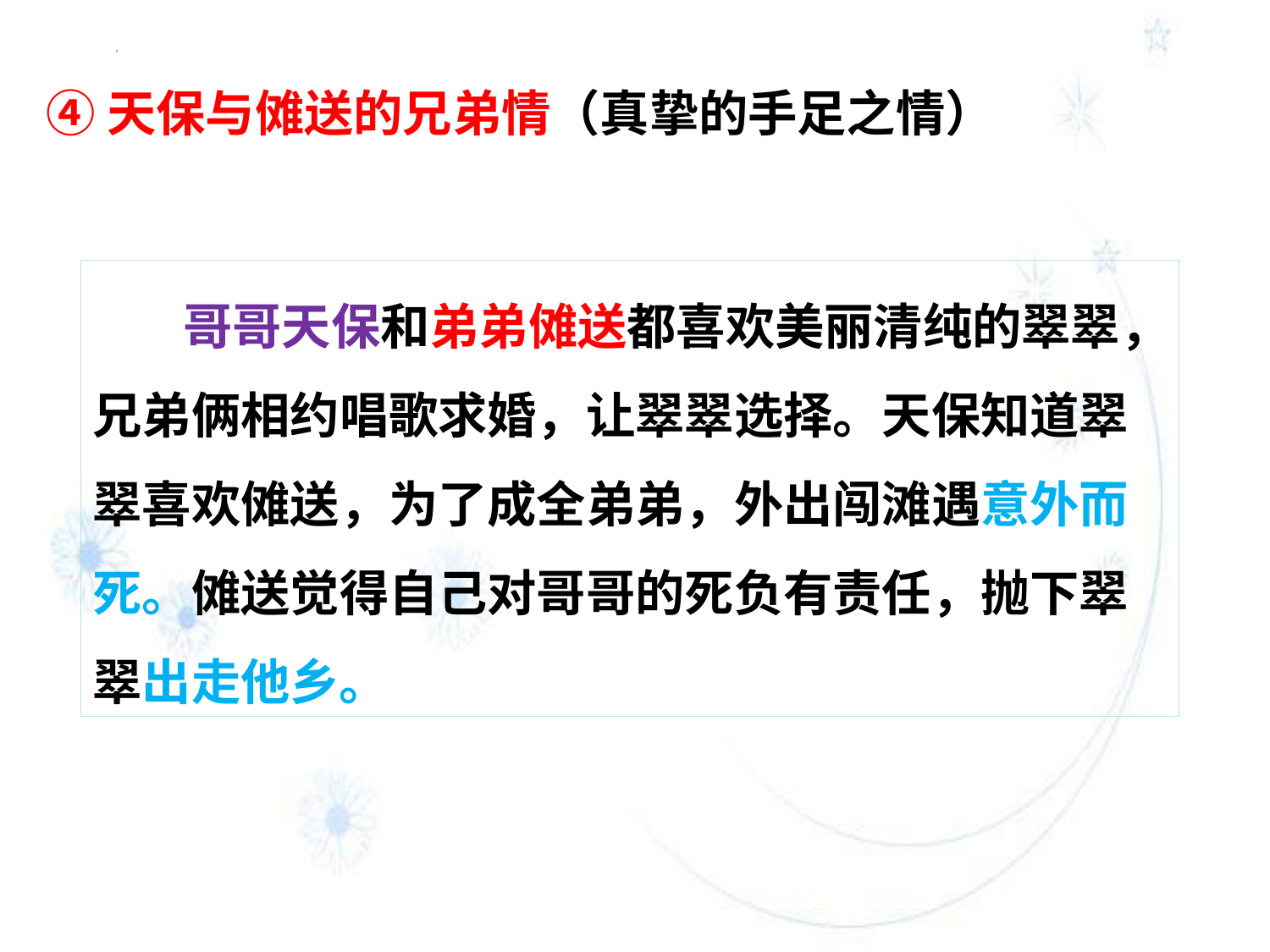

④天保与傩送的兄弟情（真挚的手足之情）
       哥哥天保和弟弟傩送都喜欢美丽清纯的翠翠，兄弟俩相约唱歌求婚，让翠翠选择。天保知道翠翠喜欢傩送，为了成全弟弟，外出闯滩遇意外而死。傩送觉得自己对哥哥的死负有责任，抛下翠翠出走他乡。